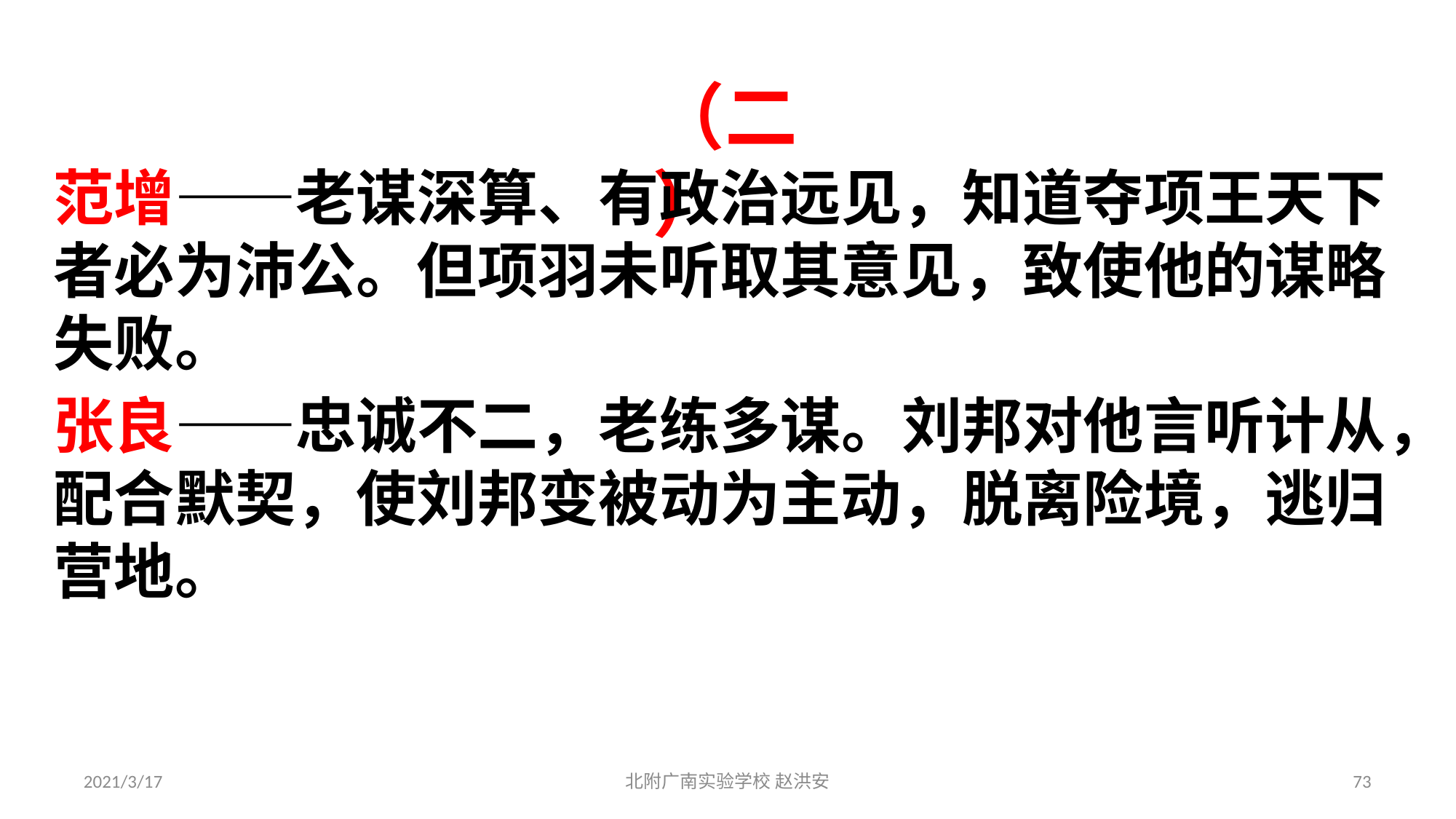

（二）
范增——老谋深算、有政治远见，知道夺项王天下者必为沛公。但项羽未听取其意见，致使他的谋略失败。
张良——忠诚不二，老练多谋。刘邦对他言听计从，配合默契，使刘邦变被动为主动，脱离险境，逃归营地。
2021/3/17
北附广南实验学校 赵洪安
73